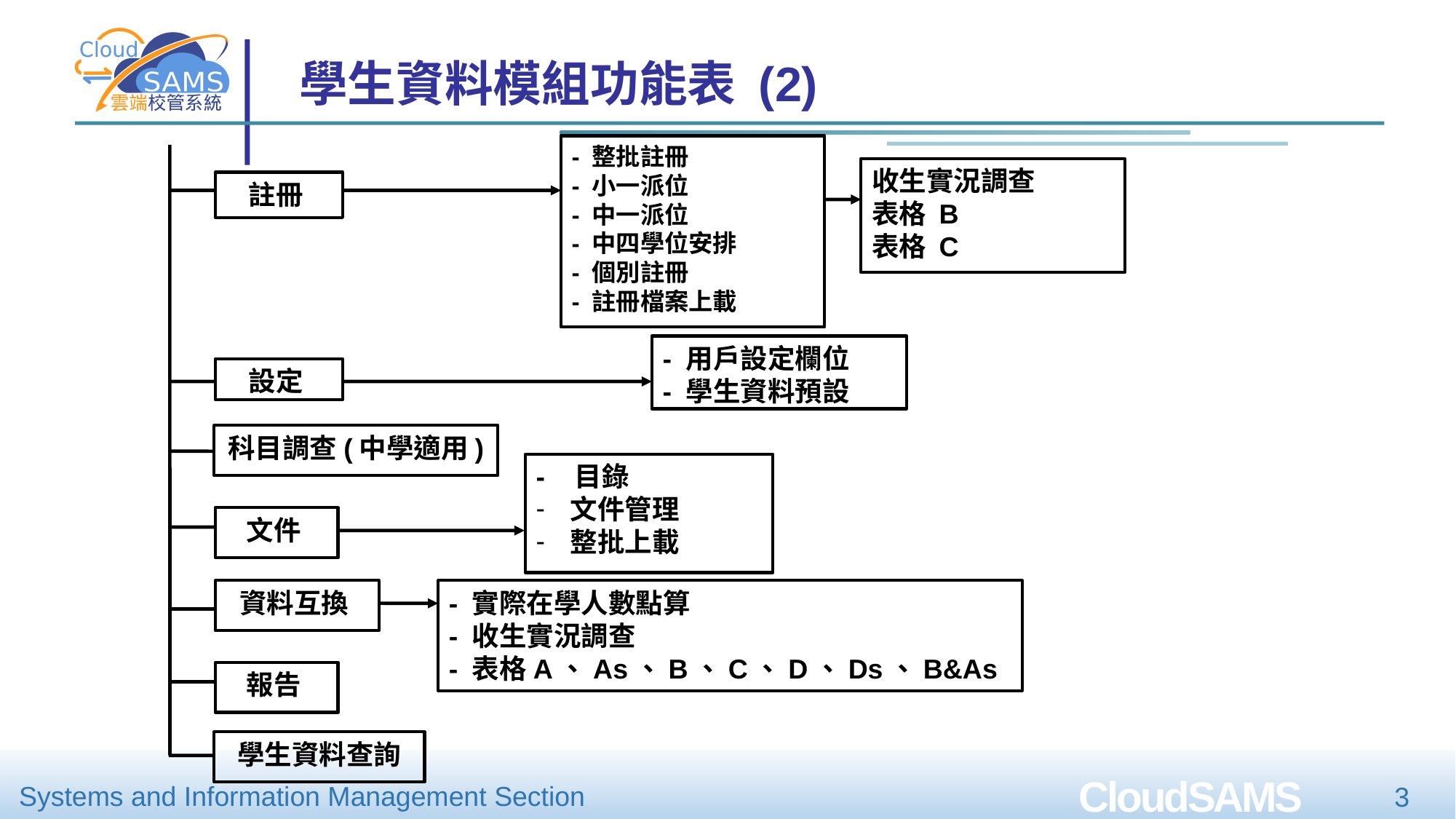

# 學生資料模組功能表 (2)
- 整批註冊
- 小一派位
- 中一派位
- 中四學位安排
- 個別註冊
- 註冊檔案上載

收生實況調查
表格 B
表格 C
註冊

- 用戶設定欄位
- 學生資料預設
設定

科目調查(中學適用)

-   目錄
文件管理
整批上載
文件

資料互換
- 實際在學人數點算
- 收生實況調查
- 表格A、As、B、C、D、Ds、B&As

報告

學生資料查詢

3